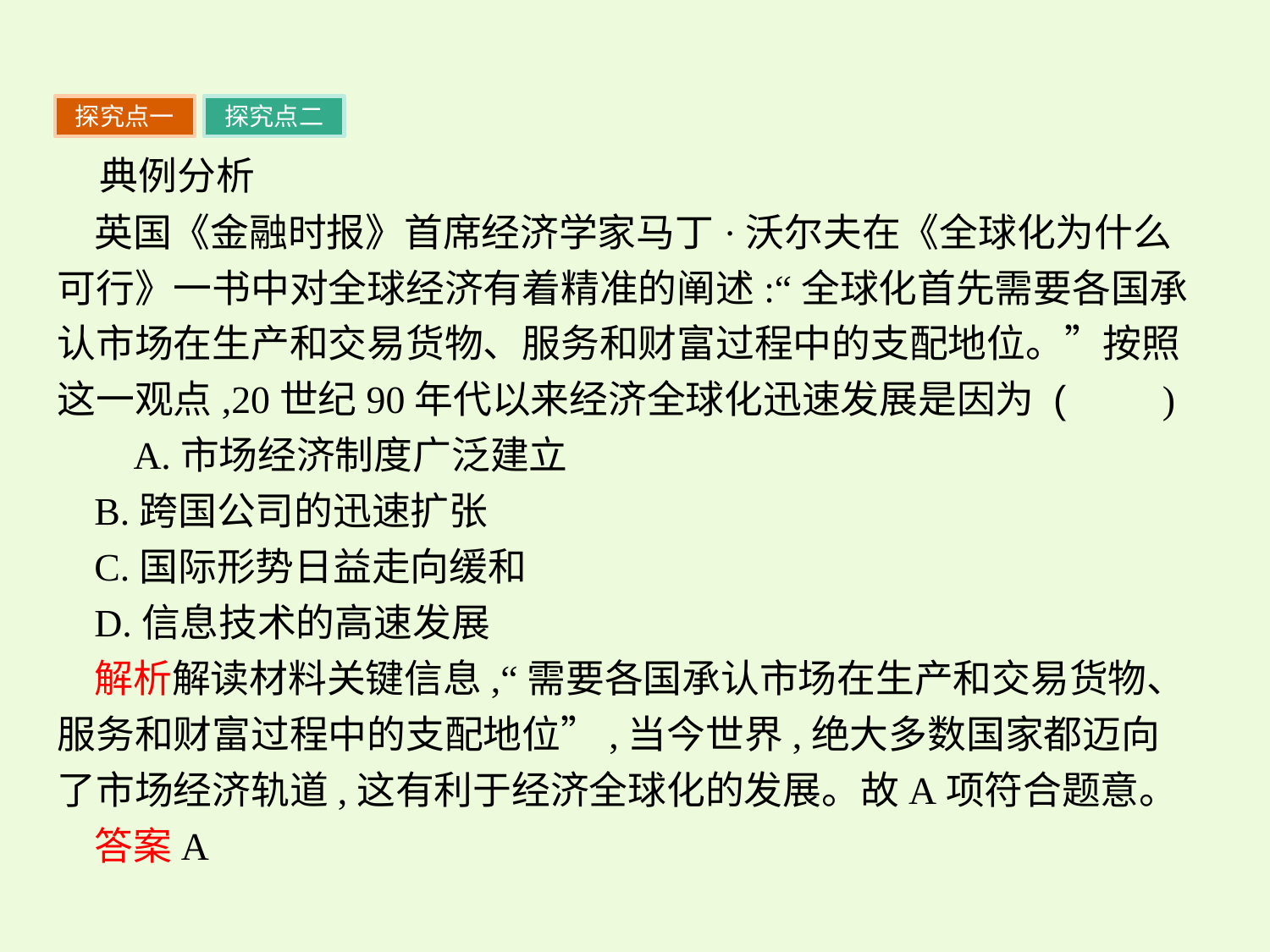

探究点一
探究点二
典例分析
英国《金融时报》首席经济学家马丁·沃尔夫在《全球化为什么可行》一书中对全球经济有着精准的阐述:“全球化首先需要各国承认市场在生产和交易货物、服务和财富过程中的支配地位。”按照这一观点,20世纪90年代以来经济全球化迅速发展是因为 (　　)
    A.市场经济制度广泛建立
B.跨国公司的迅速扩张
C.国际形势日益走向缓和
D.信息技术的高速发展
解析解读材料关键信息,“需要各国承认市场在生产和交易货物、服务和财富过程中的支配地位”,当今世界,绝大多数国家都迈向了市场经济轨道,这有利于经济全球化的发展。故A项符合题意。
答案A